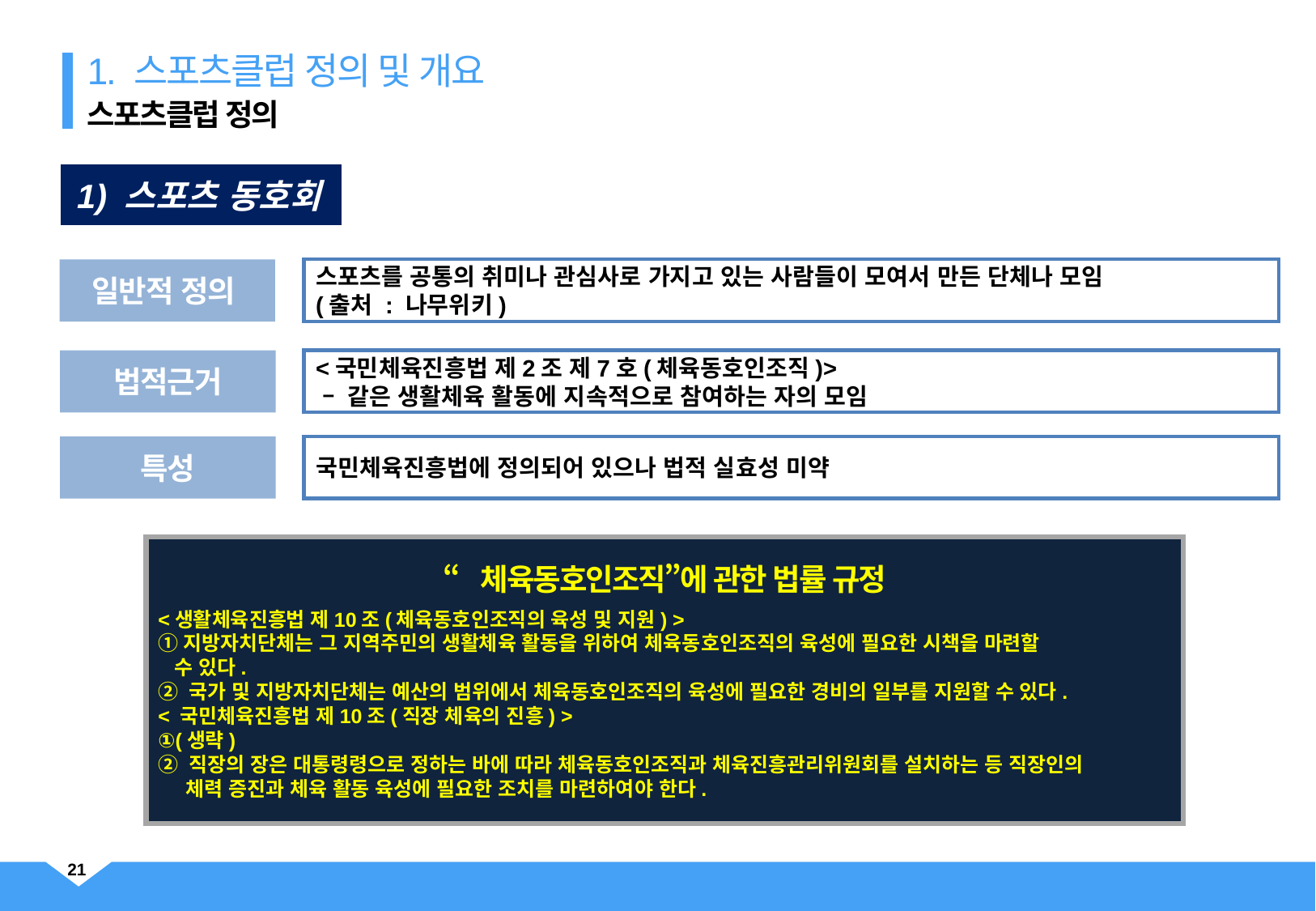

1. 스포츠클럽 정의 및 개요
스포츠클럽 정의
1) 스포츠 동호회
일반적 정의
스포츠를 공통의 취미나 관심사로 가지고 있는 사람들이 모여서 만든 단체나 모임
(출처 : 나무위키)
법적근거
<국민체육진흥법 제2조 제7호(체육동호인조직)>
 – 같은 생활체육 활동에 지속적으로 참여하는 자의 모임
특성
국민체육진흥법에 정의되어 있으나 법적 실효성 미약
“체육동호인조직”에 관한 법률 규정
<생활체육진흥법 제10조(체육동호인조직의 육성 및 지원) >
①지방자치단체는 그 지역주민의 생활체육 활동을 위하여 체육동호인조직의 육성에 필요한 시책을 마련할
  수 있다.
② 국가 및 지방자치단체는 예산의 범위에서 체육동호인조직의 육성에 필요한 경비의 일부를 지원할 수 있다.
< 국민체육진흥법 제10조(직장 체육의 진흥) >
①(생략)
② 직장의 장은 대통령령으로 정하는 바에 따라 체육동호인조직과 체육진흥관리위원회를 설치하는 등 직장인의
    체력 증진과 체육 활동 육성에 필요한 조치를 마련하여야 한다.